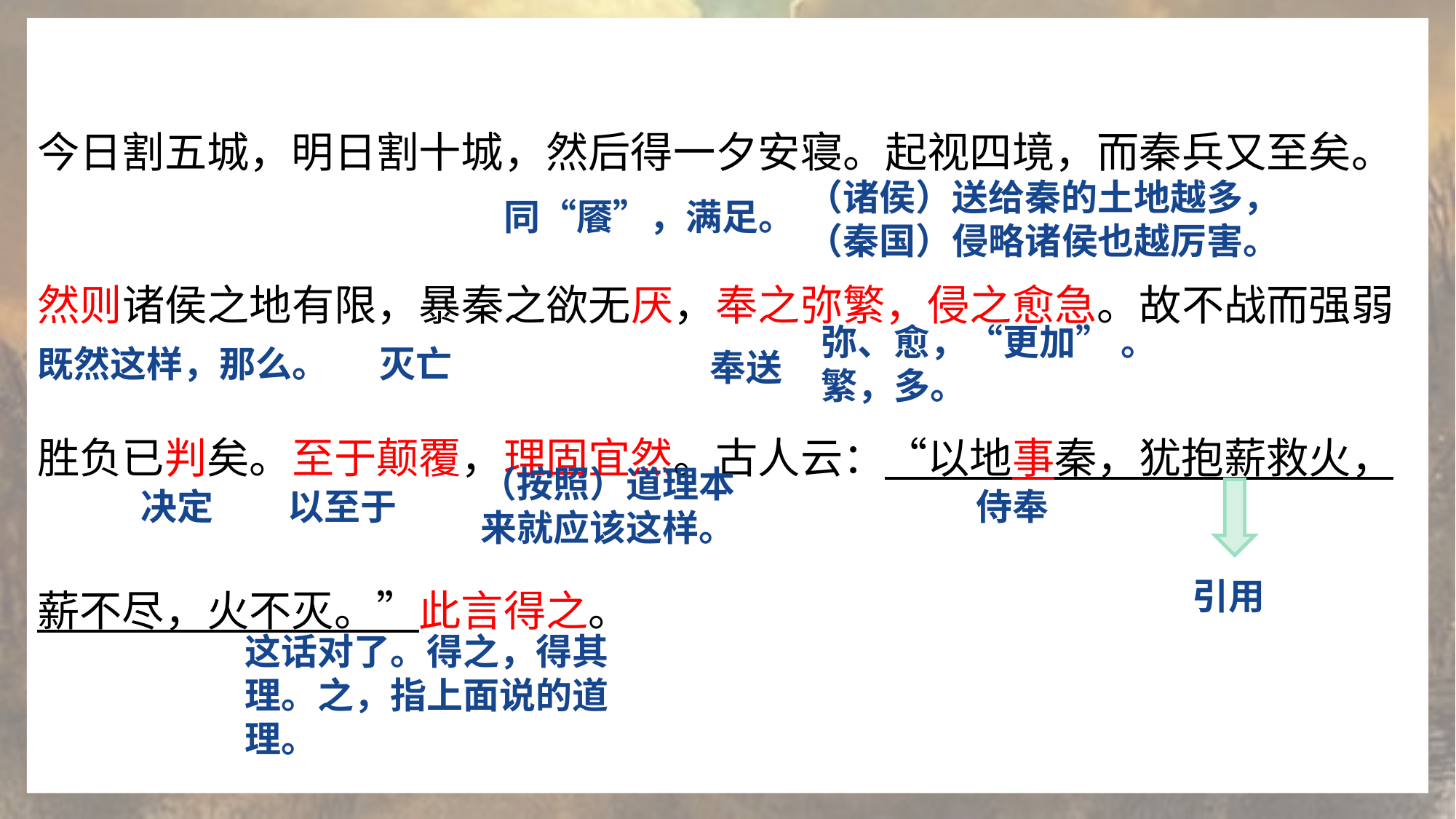

今日割五城，明日割十城，然后得一夕安寝。起视四境，而秦兵又至矣。然则诸侯之地有限，暴秦之欲无厌，奉之弥繁，侵之愈急。故不战而强弱胜负已判矣。至于颠覆，理固宜然。古人云：“以地事秦，犹抱薪救火，薪不尽，火不灭。”此言得之。

（诸侯）送给秦的土地越多，（秦国）侵略诸侯也越厉害。
同“餍”，满足。
弥、愈，“更加” 。繁，多。
既然这样，那么。
灭亡
奉送
（按照）道理本来就应该这样。
决定
以至于
侍奉

引用
这话对了。得之，得其理。之，指上面说的道理。